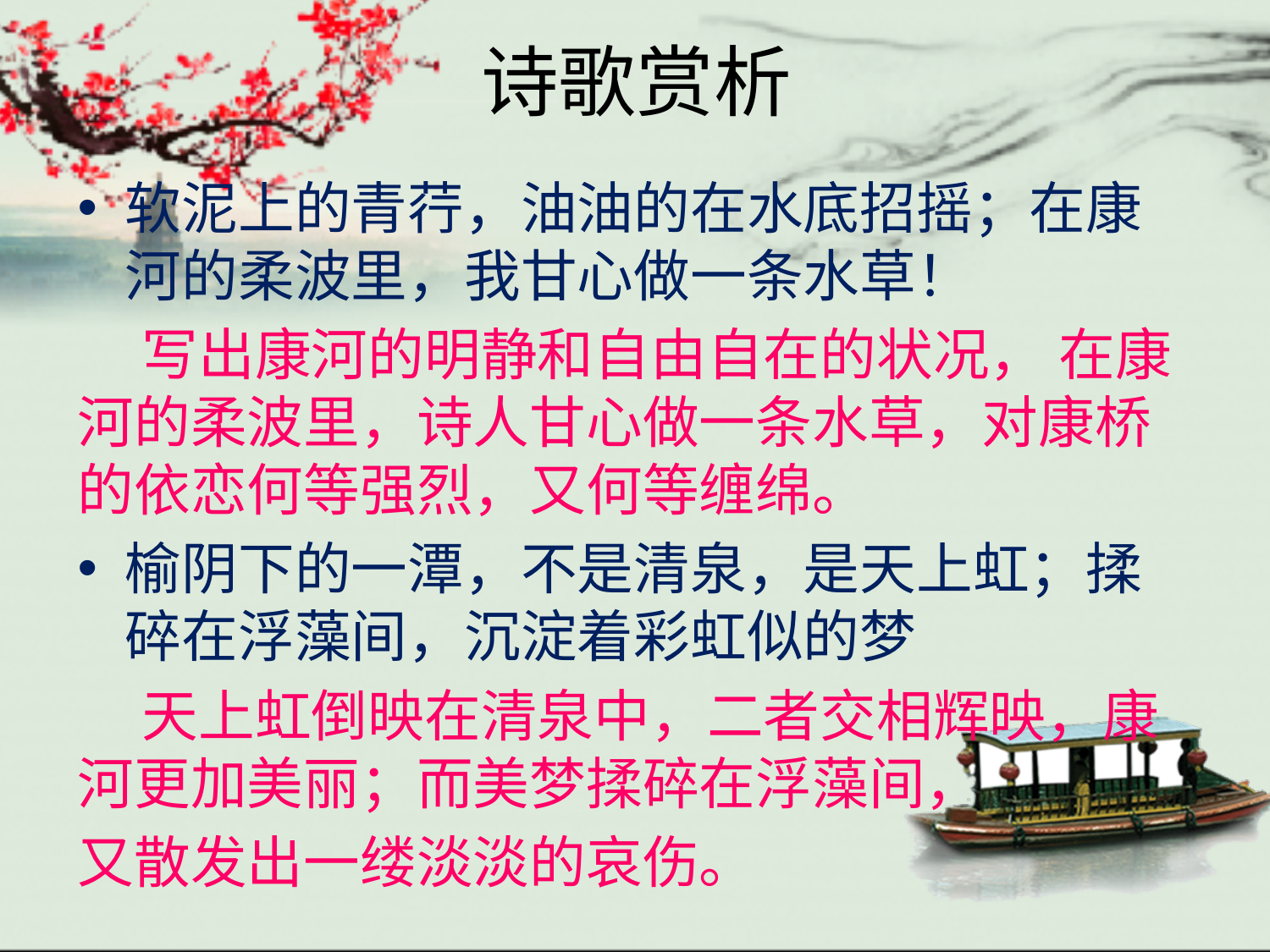

# 诗歌赏析
软泥上的青荇，油油的在水底招摇；在康河的柔波里，我甘心做一条水草！
    写出康河的明静和自由自在的状况， 在康河的柔波里，诗人甘心做一条水草，对康桥的依恋何等强烈，又何等缠绵。
榆阴下的一潭，不是清泉，是天上虹；揉碎在浮藻间，沉淀着彩虹似的梦
    天上虹倒映在清泉中，二者交相辉映，康河更加美丽；而美梦揉碎在浮藻间，
又散发出一缕淡淡的哀伤。